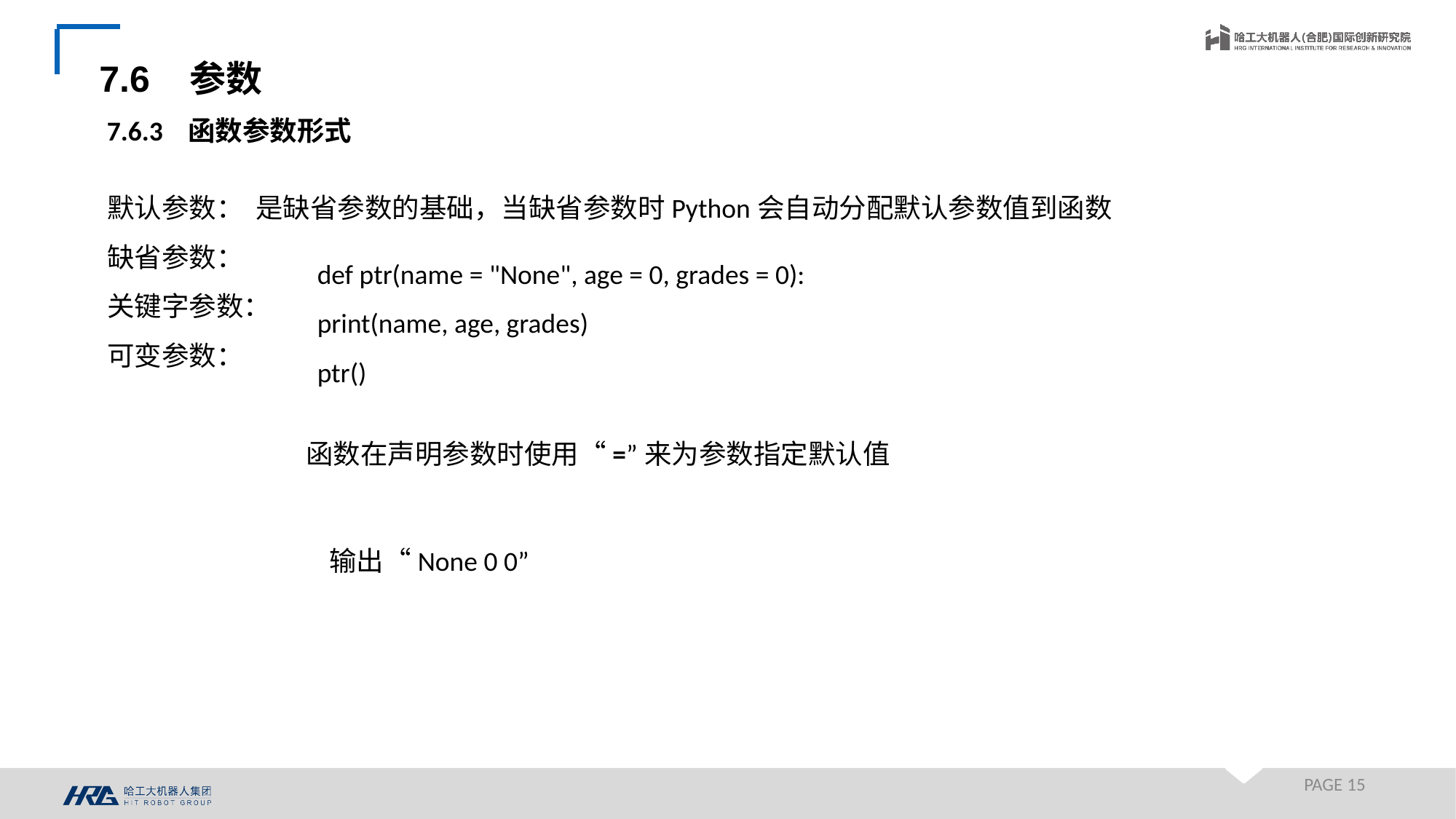

7.6   参数
7.6.3   函数参数形式
默认参数：
缺省参数：
关键字参数：
可变参数：
是缺省参数的基础，当缺省参数时Python会自动分配默认参数值到函数
def ptr(name = "None", age = 0, grades = 0):
print(name, age, grades)
ptr()
函数在声明参数时使用“=”来为参数指定默认值
输出“None 0 0”